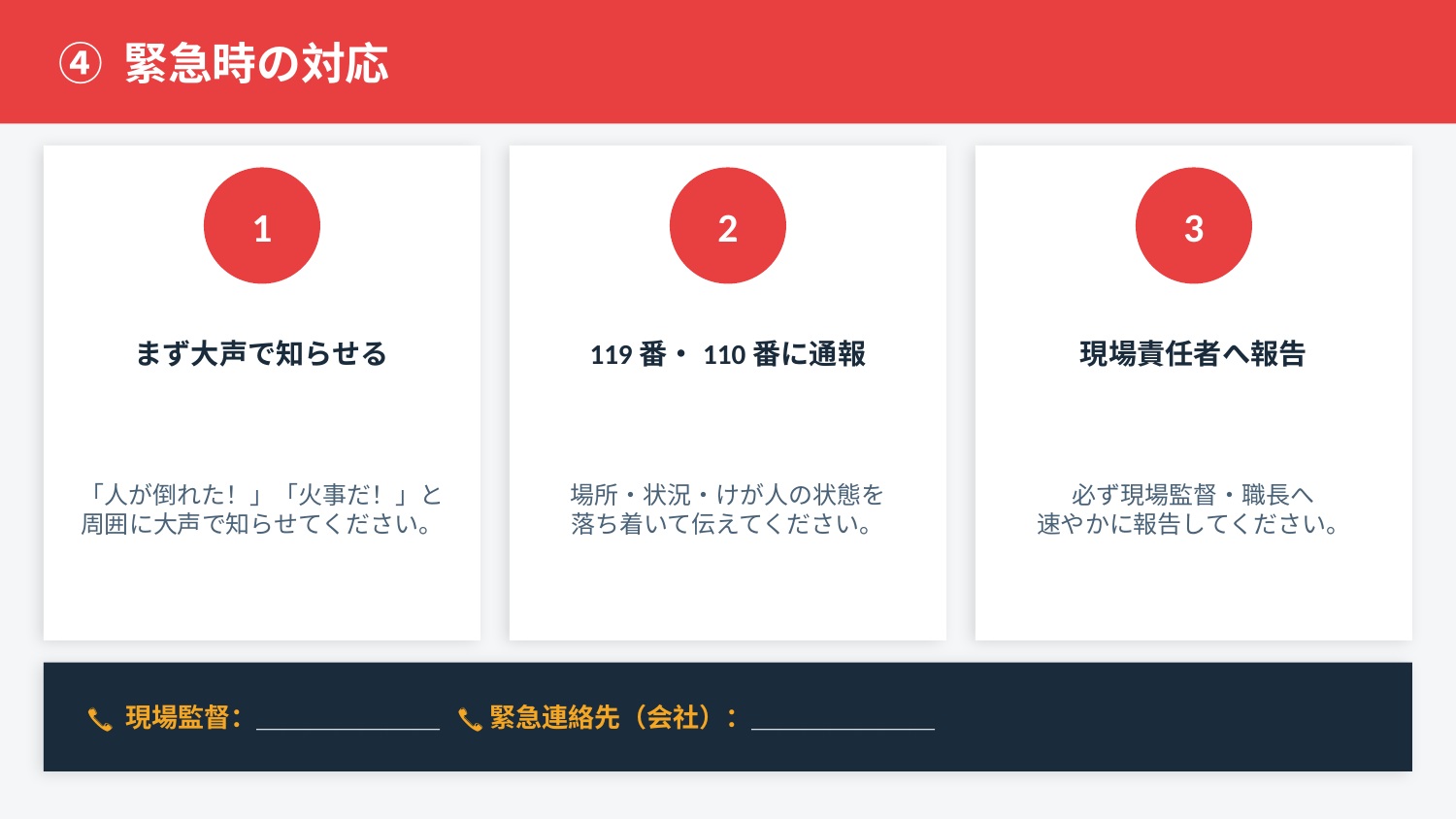

④ 緊急時の対応

1

2

3
まず大声で知らせる
119番・110番に通報
現場責任者へ報告
「人が倒れた！」「火事だ！」と
周囲に大声で知らせてください。
場所・状況・けが人の状態を
落ち着いて伝えてください。
必ず現場監督・職長へ
速やかに報告してください。

📞 現場監督：＿＿＿＿＿＿＿   📞 緊急連絡先（会社）：＿＿＿＿＿＿＿